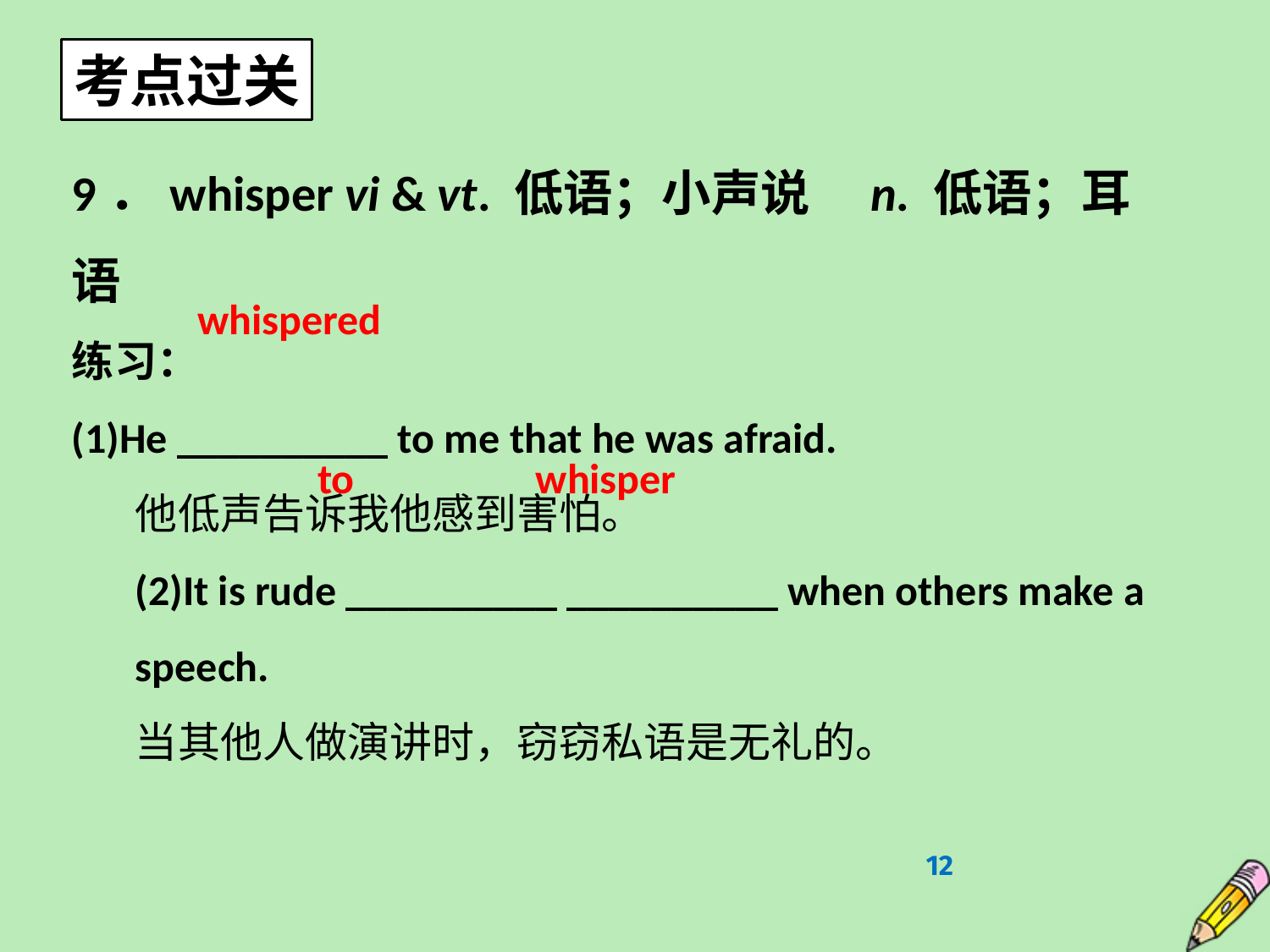

考点过关
9．whisper vi & vt. 低语；小声说　n. 低语；耳语
练习：
(1)He __________ to me that he was afraid.
他低声告诉我他感到害怕。
(2)It is rude __________ __________ when others make a speech.
当其他人做演讲时，窃窃私语是无礼的。
whispered
to                   whisper
12